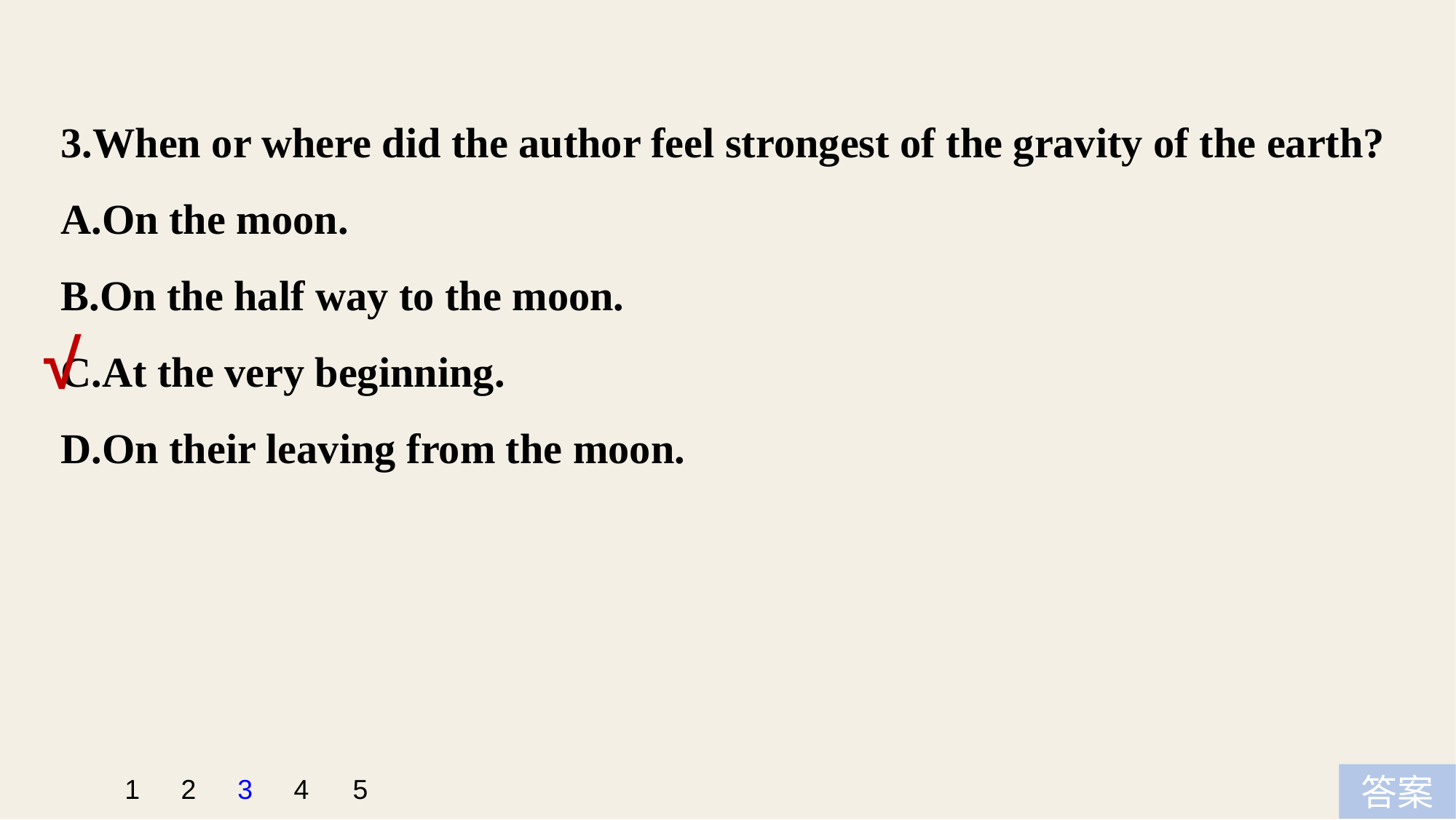

3.When or where did the author feel strongest of the gravity of the earth?
A.On the moon.
B.On the half way to the moon.
C.At the very beginning.
D.On their leaving from the moon.
√
5
1
2
3
4
答案